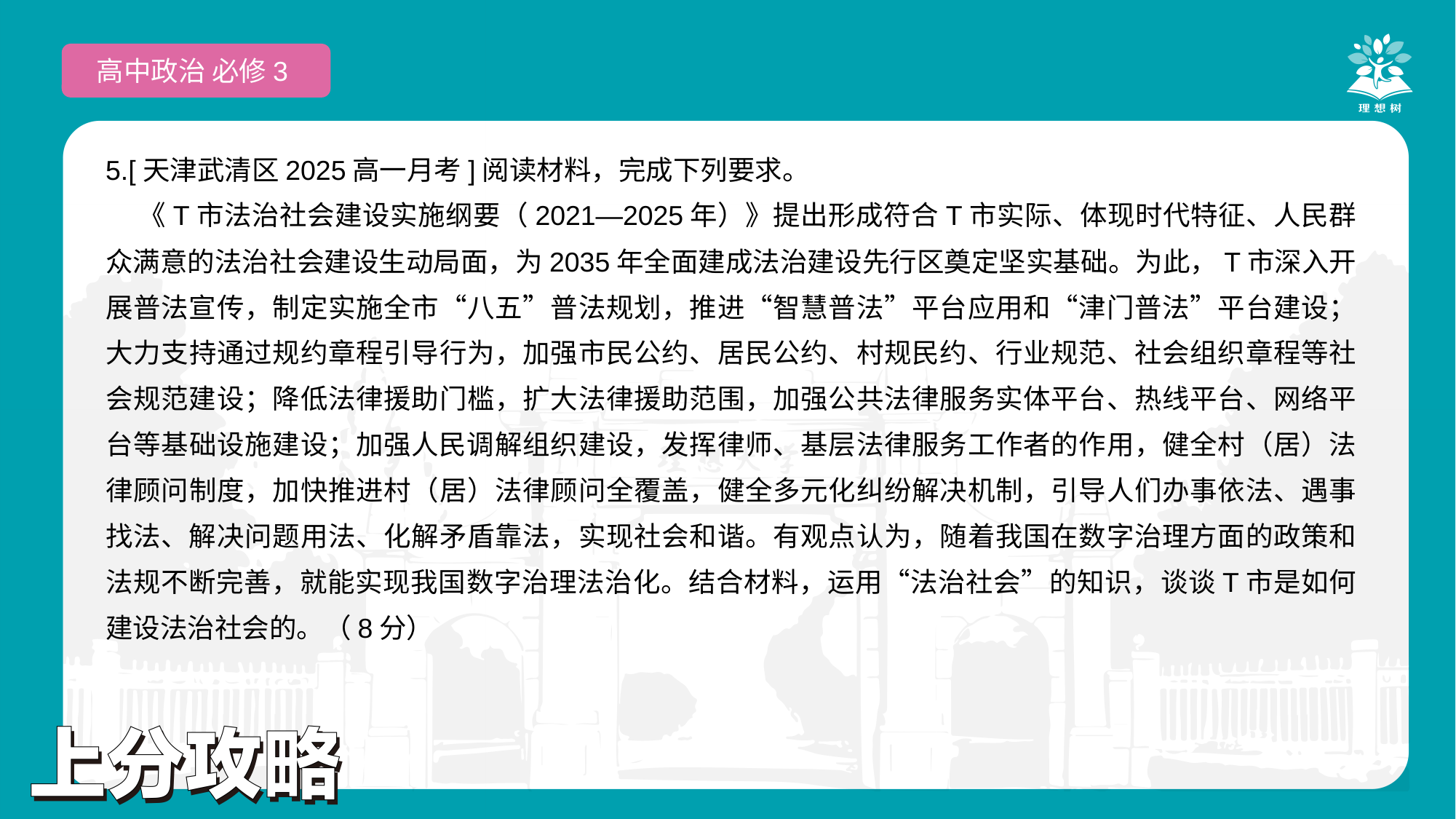

高中政治 必修3
5.[天津武清区2025高一月考]阅读材料，完成下列要求。
    《T市法治社会建设实施纲要（2021—2025年）》提出形成符合T市实际、体现时代特征、人民群众满意的法治社会建设生动局面，为2035年全面建成法治建设先行区奠定坚实基础。为此，T市深入开展普法宣传，制定实施全市“八五”普法规划，推进“智慧普法”平台应用和“津门普法”平台建设；大力支持通过规约章程引导行为，加强市民公约、居民公约、村规民约、行业规范、社会组织章程等社会规范建设；降低法律援助门槛，扩大法律援助范围，加强公共法律服务实体平台、热线平台、网络平台等基础设施建设；加强人民调解组织建设，发挥律师、基层法律服务工作者的作用，健全村（居）法律顾问制度，加快推进村（居）法律顾问全覆盖，健全多元化纠纷解决机制，引导人们办事依法、遇事找法、解决问题用法、化解矛盾靠法，实现社会和谐。有观点认为，随着我国在数字治理方面的政策和法规不断完善，就能实现我国数字治理法治化。结合材料，运用“法治社会”的知识，谈谈T市是如何建设法治社会的。（8分）